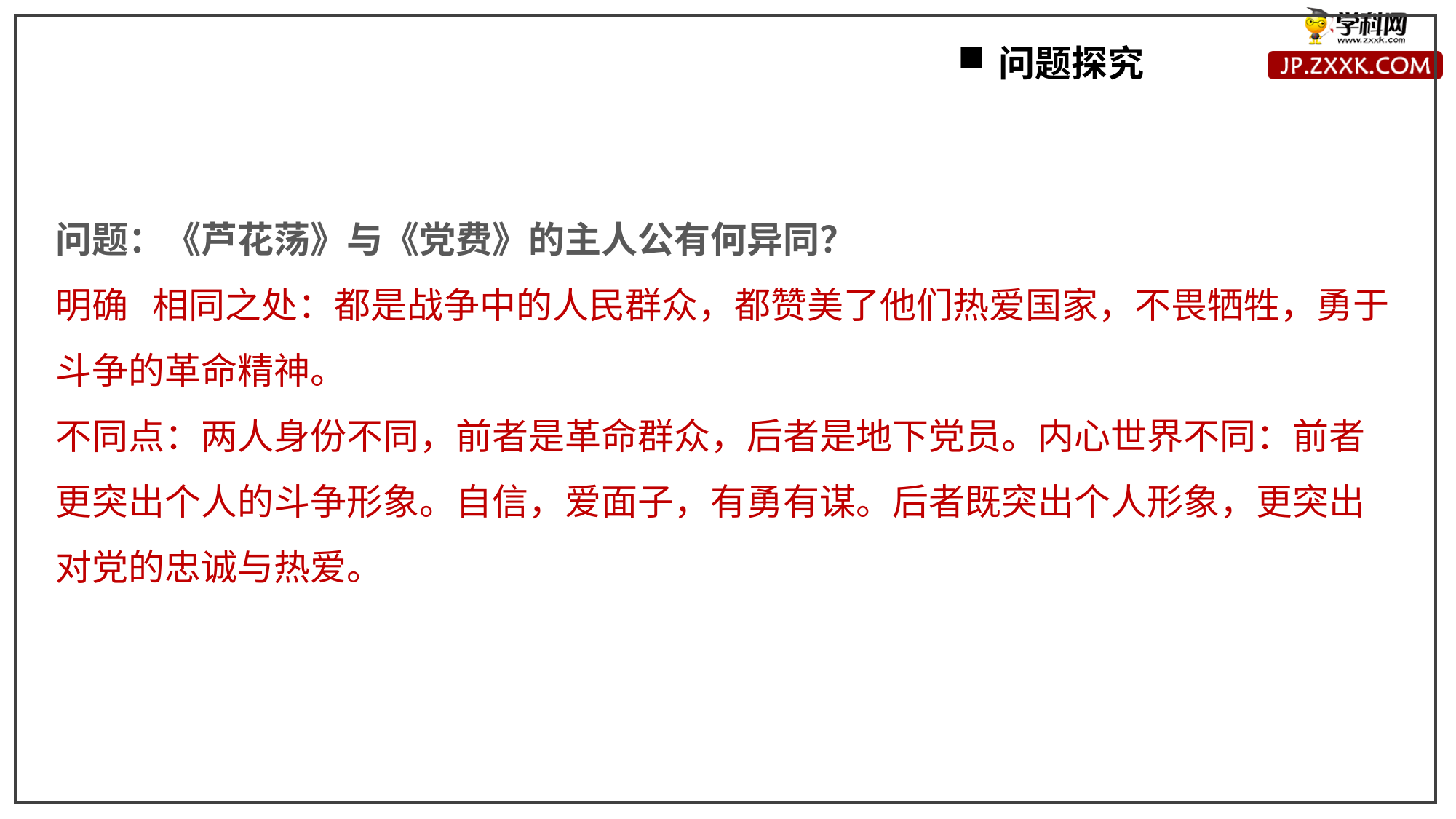

问题探究
问题：《芦花荡》与《党费》的主人公有何异同？
明确   相同之处：都是战争中的人民群众，都赞美了他们热爱国家，不畏牺牲，勇于斗争的革命精神。
不同点：两人身份不同，前者是革命群众，后者是地下党员。内心世界不同：前者更突出个人的斗争形象。自信，爱面子，有勇有谋。后者既突出个人形象，更突出对党的忠诚与热爱。